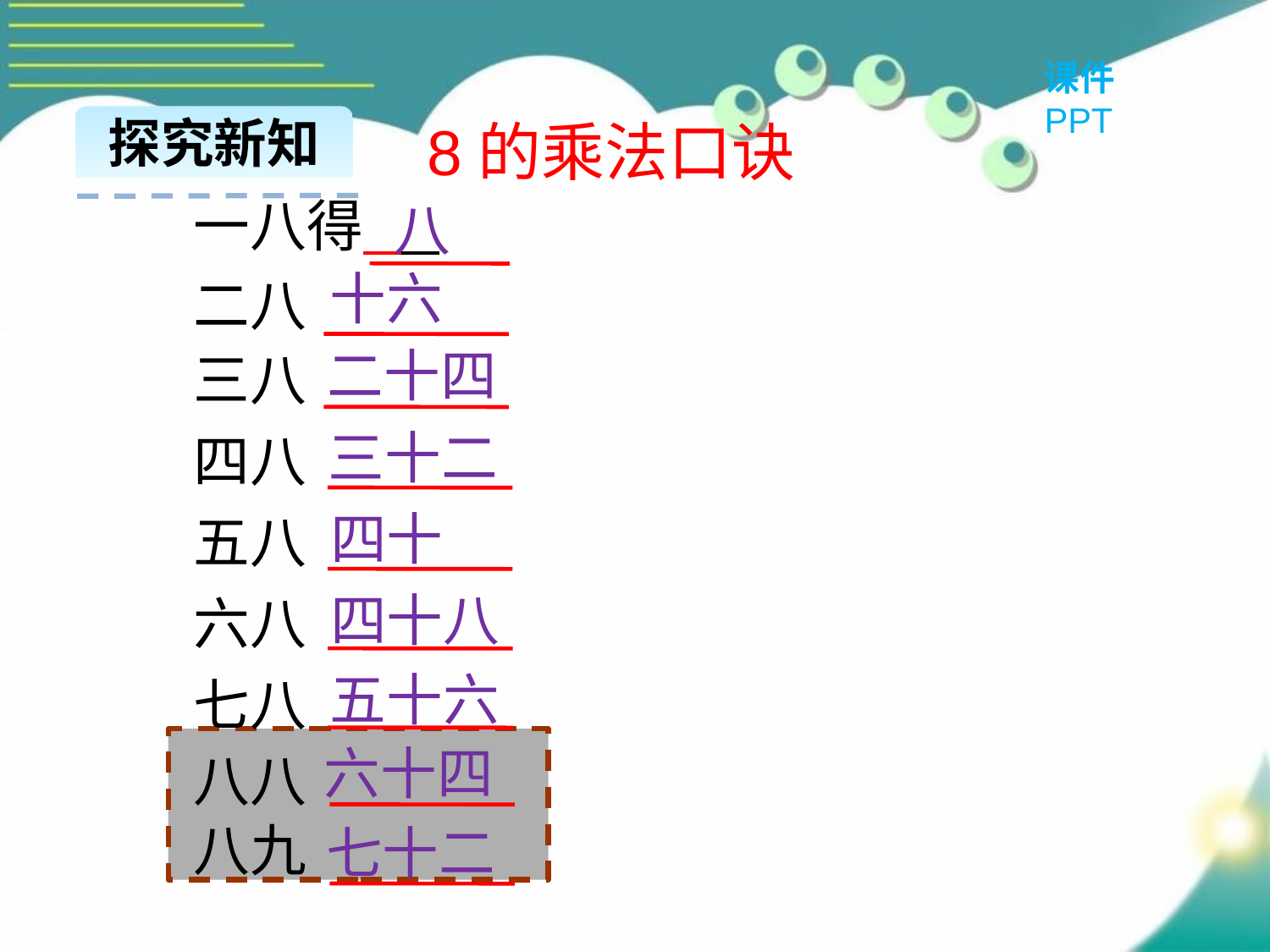

课件PPT
探究新知

8的乘法口诀
一八得
八
十六
二八
二十四
三八
三十二
四八
四十
五八
四十八
六八
五十六
七八

六十四
八八
八九
七十二